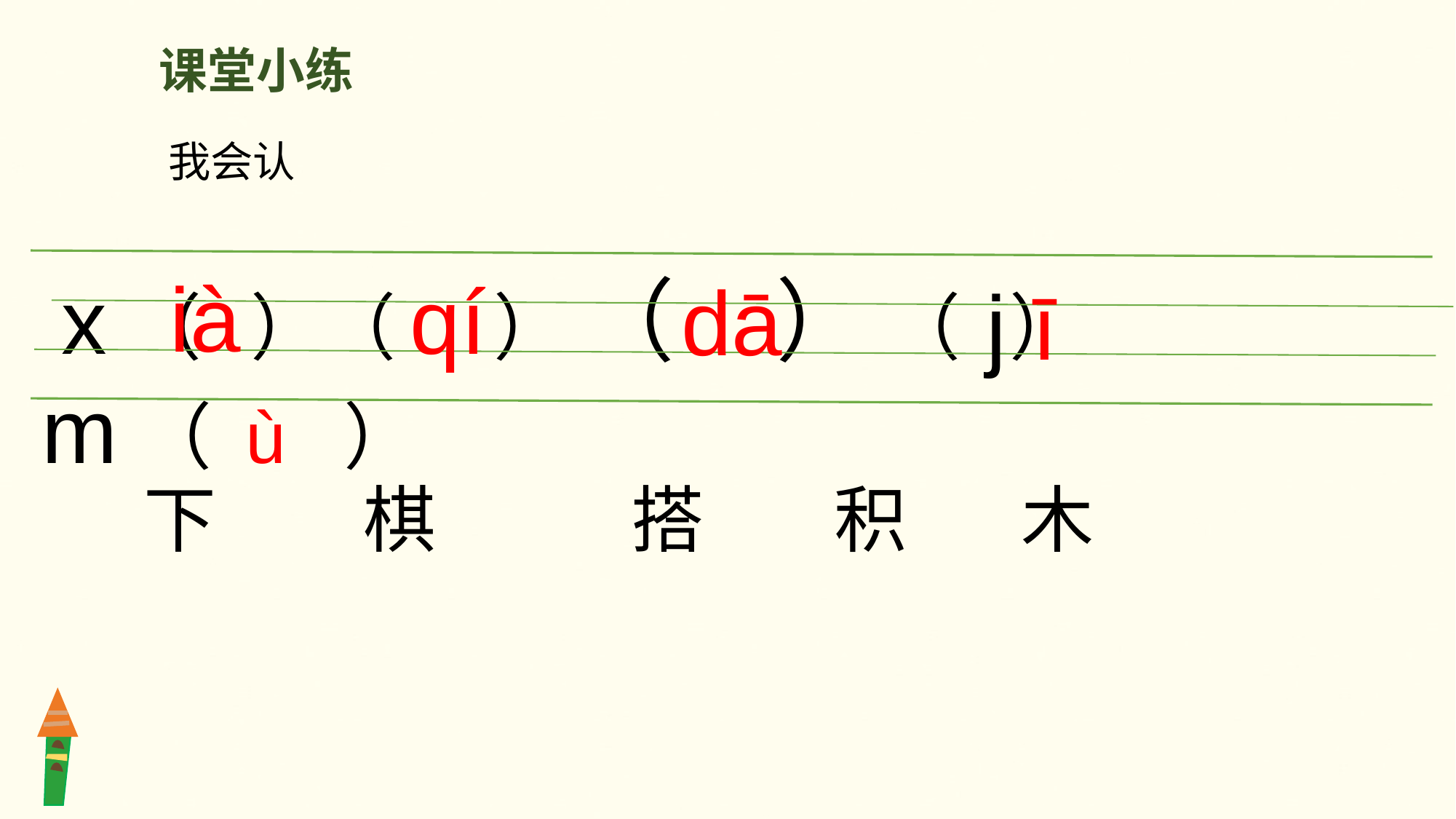

课堂小练
我会认
 x（   ）（      ） （     ） （   ） m（ ù  ）
   下         棋            搭        积       木
ià
qí
dā
j ī